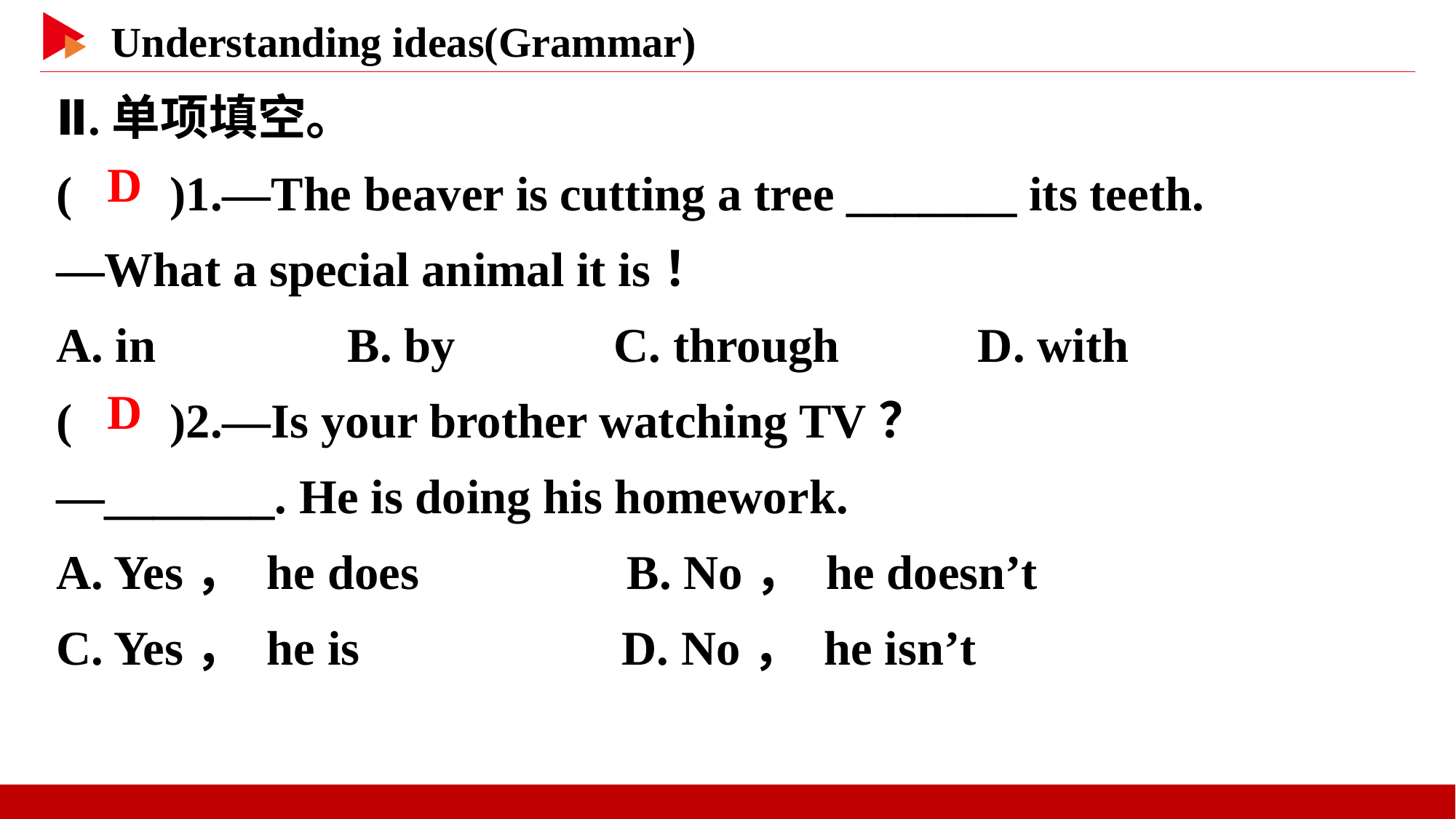

Ⅱ.单项填空。
(        )1.—The beaver is cutting a tree _______ its teeth.
—What a special animal it is！
A. in	               B. by             C. through 	    D. with
(        )2.—Is your brother watching TV？
—_______. He is doing his homework.
A. Yes， he does                   B. No， he doesn’t
C. Yes， he is                        D. No， he isn’t
   D
   D